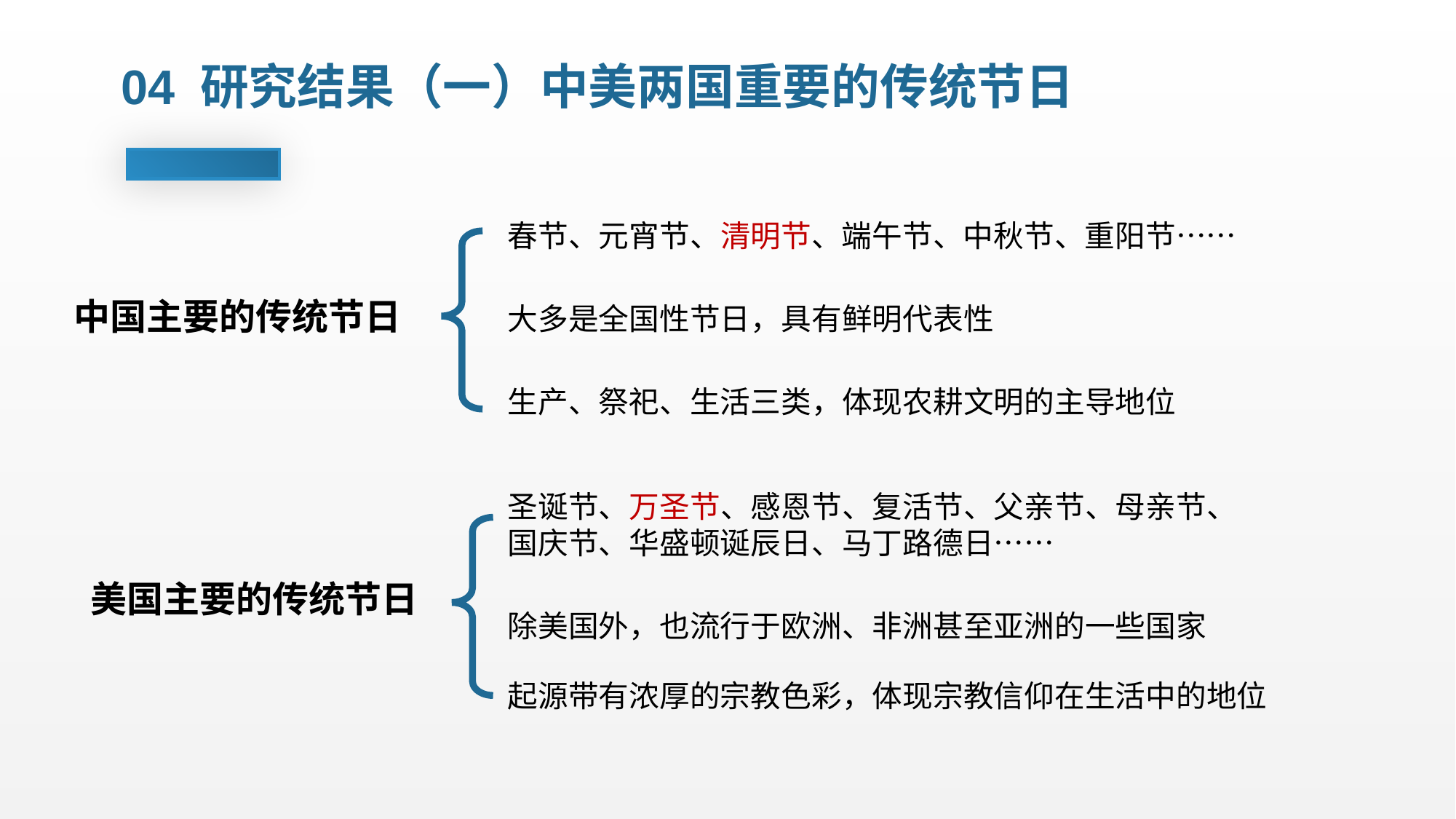

04 研究结果（一）中美两国重要的传统节日

春节、元宵节、清明节、端午节、中秋节、重阳节……

中国主要的传统节日
大多是全国性节日，具有鲜明代表性
生产、祭祀、生活三类，体现农耕文明的主导地位
圣诞节、万圣节、感恩节、复活节、父亲节、母亲节、国庆节、华盛顿诞辰日、马丁路德日……

美国主要的传统节日
除美国外，也流行于欧洲、非洲甚至亚洲的一些国家
起源带有浓厚的宗教色彩，体现宗教信仰在生活中的地位